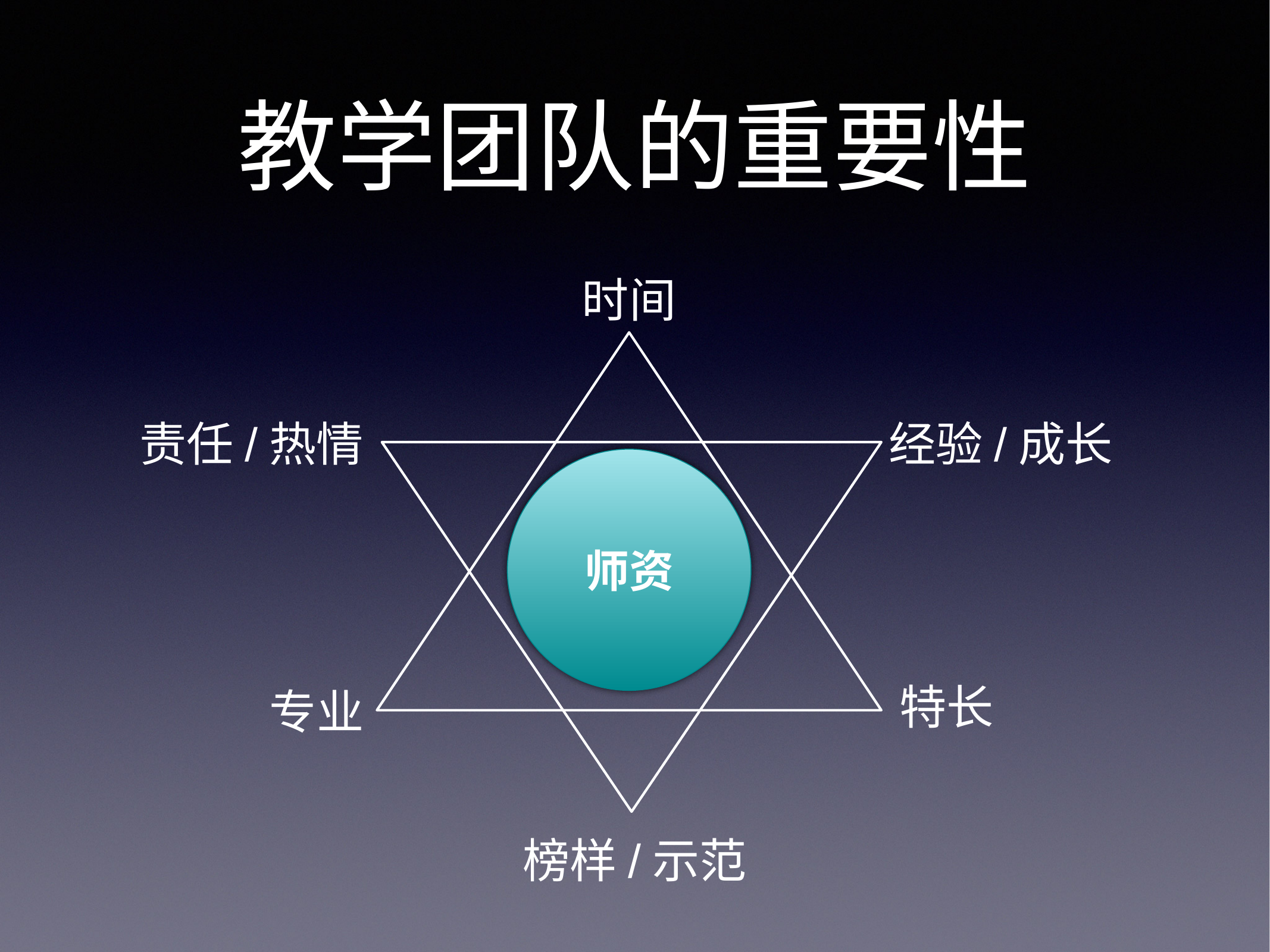

# 教学团队的重要性
时间

责任/热情
经验/成长

师资

特长
专业
榜样/示范